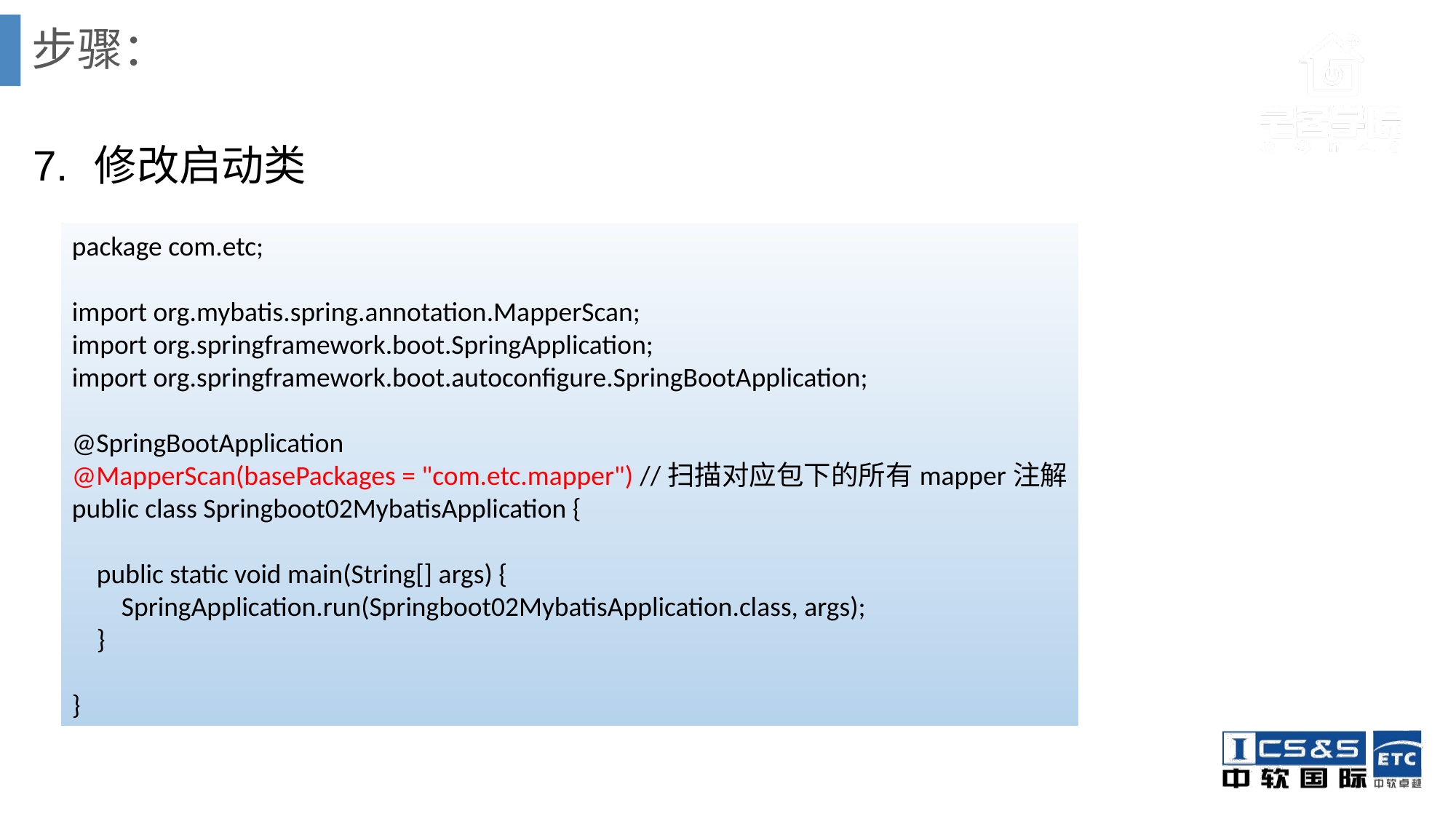

# 步骤：
修改启动类
package com.etc;

import org.mybatis.spring.annotation.MapperScan;
import org.springframework.boot.SpringApplication;
import org.springframework.boot.autoconfigure.SpringBootApplication;

@SpringBootApplication
@MapperScan(basePackages = "com.etc.mapper") //扫描对应包下的所有mapper注解
public class Springboot02MybatisApplication {

    public static void main(String[] args) {
        SpringApplication.run(Springboot02MybatisApplication.class, args);
    }

}